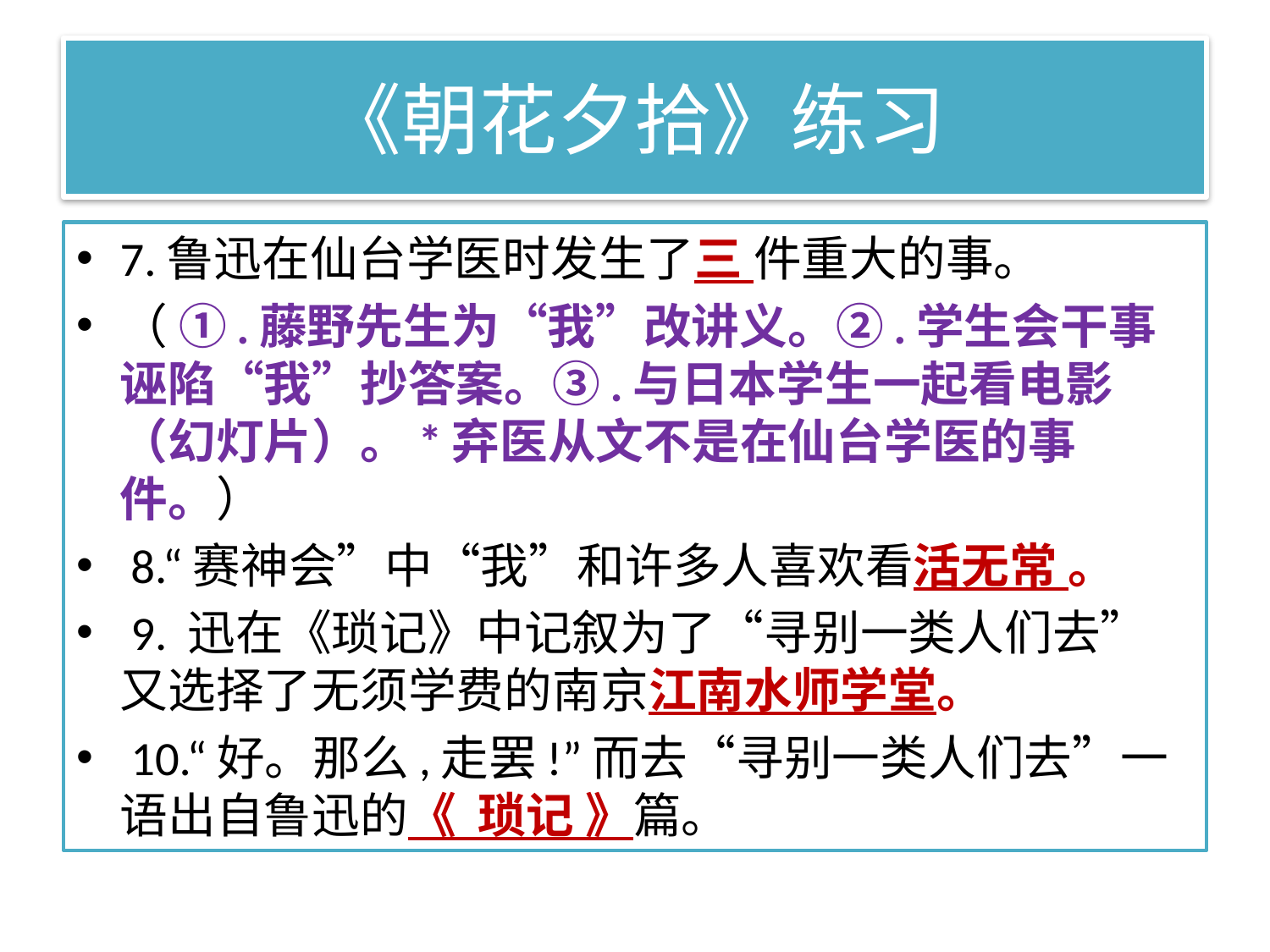

# 《朝花夕拾》练习
7.鲁迅在仙台学医时发生了三 件重大的事。
（ ①.藤野先生为“我”改讲义。②.学生会干事诬陷“我”抄答案。③.与日本学生一起看电影（幻灯片）。*弃医从文不是在仙台学医的事件。）
 8.“赛神会”中“我”和许多人喜欢看活无常 。
 9. 迅在《琐记》中记叙为了“寻别一类人们去”又选择了无须学费的南京江南水师学堂。
 10.“好。那么,走罢!”而去“寻别一类人们去”一语出自鲁迅的《  琐记 》篇。